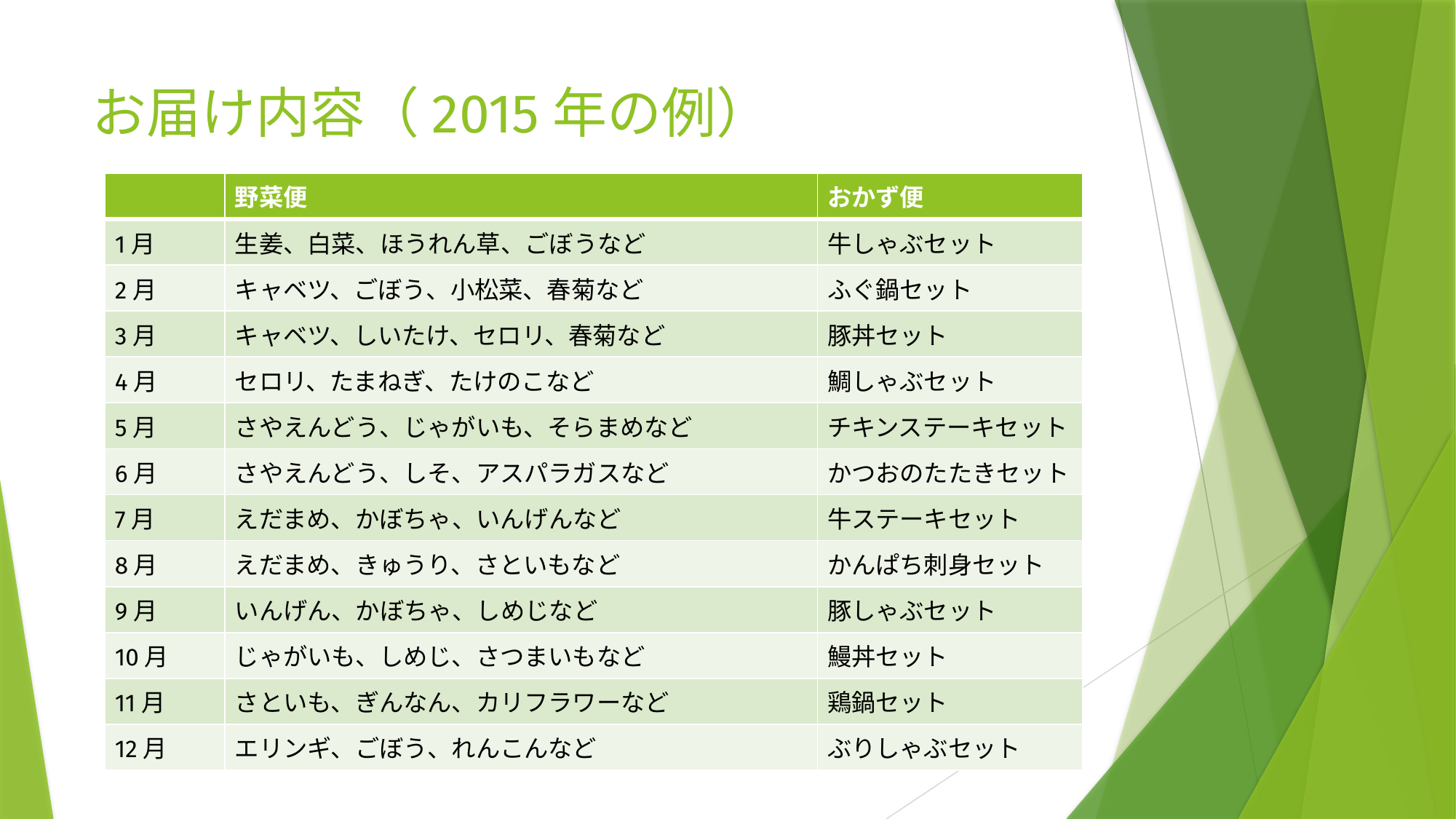

# お届け内容（2015年の例）
|  | 野菜便 | おかず便 |
| --- | --- | --- |
| 1月 | 生姜、白菜、ほうれん草、ごぼうなど | 牛しゃぶセット |
| 2月 | キャベツ、ごぼう、小松菜、春菊など | ふぐ鍋セット |
| 3月 | キャベツ、しいたけ、セロリ、春菊など | 豚丼セット |
| 4月 | セロリ、たまねぎ、たけのこなど | 鯛しゃぶセット |
| 5月 | さやえんどう、じゃがいも、そらまめなど | チキンステーキセット |
| 6月 | さやえんどう、しそ、アスパラガスなど | かつおのたたきセット |
| 7月 | えだまめ、かぼちゃ、いんげんなど | 牛ステーキセット |
| 8月 | えだまめ、きゅうり、さといもなど | かんぱち刺身セット |
| 9月 | いんげん、かぼちゃ、しめじなど | 豚しゃぶセット |
| 10月 | じゃがいも、しめじ、さつまいもなど | 鰻丼セット |
| 11月 | さといも、ぎんなん、カリフラワーなど | 鶏鍋セット |
| 12月 | エリンギ、ごぼう、れんこんなど | ぶりしゃぶセット |